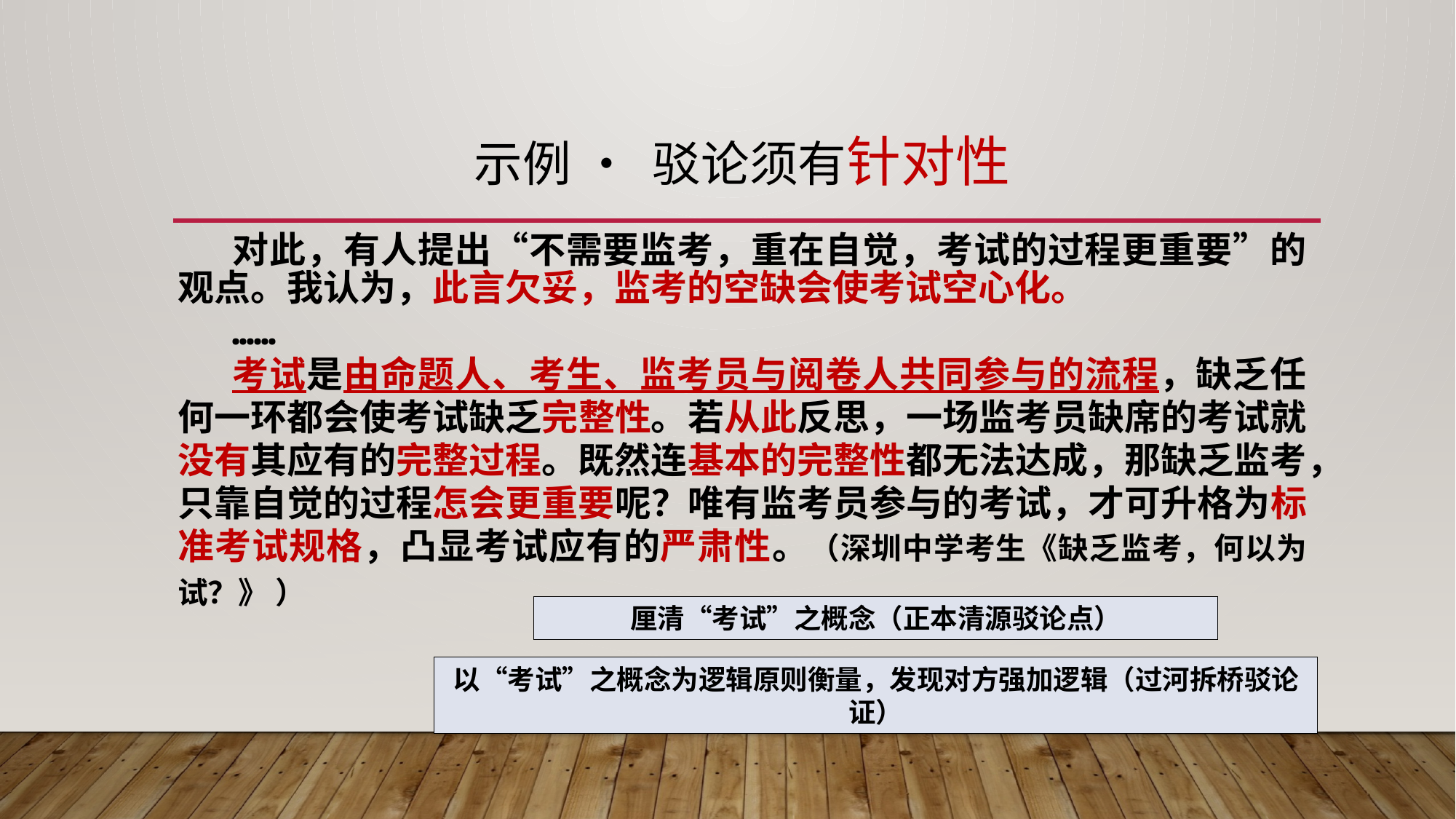

# 示例 •  驳论须有针对性
对此，有人提出“不需要监考，重在自觉，考试的过程更重要”的观点。我认为，此言欠妥，监考的空缺会使考试空心化。
……
考试是由命题人、考生、监考员与阅卷人共同参与的流程，缺乏任何一环都会使考试缺乏完整性。若从此反思，一场监考员缺席的考试就没有其应有的完整过程。既然连基本的完整性都无法达成，那缺乏监考，只靠自觉的过程怎会更重要呢？唯有监考员参与的考试，才可升格为标准考试规格，凸显考试应有的严肃性。（深圳中学考生《缺乏监考，何以为试？》 ）
厘清“考试”之概念（正本清源驳论点）
以“考试”之概念为逻辑原则衡量，发现对方强加逻辑（过河拆桥驳论证）